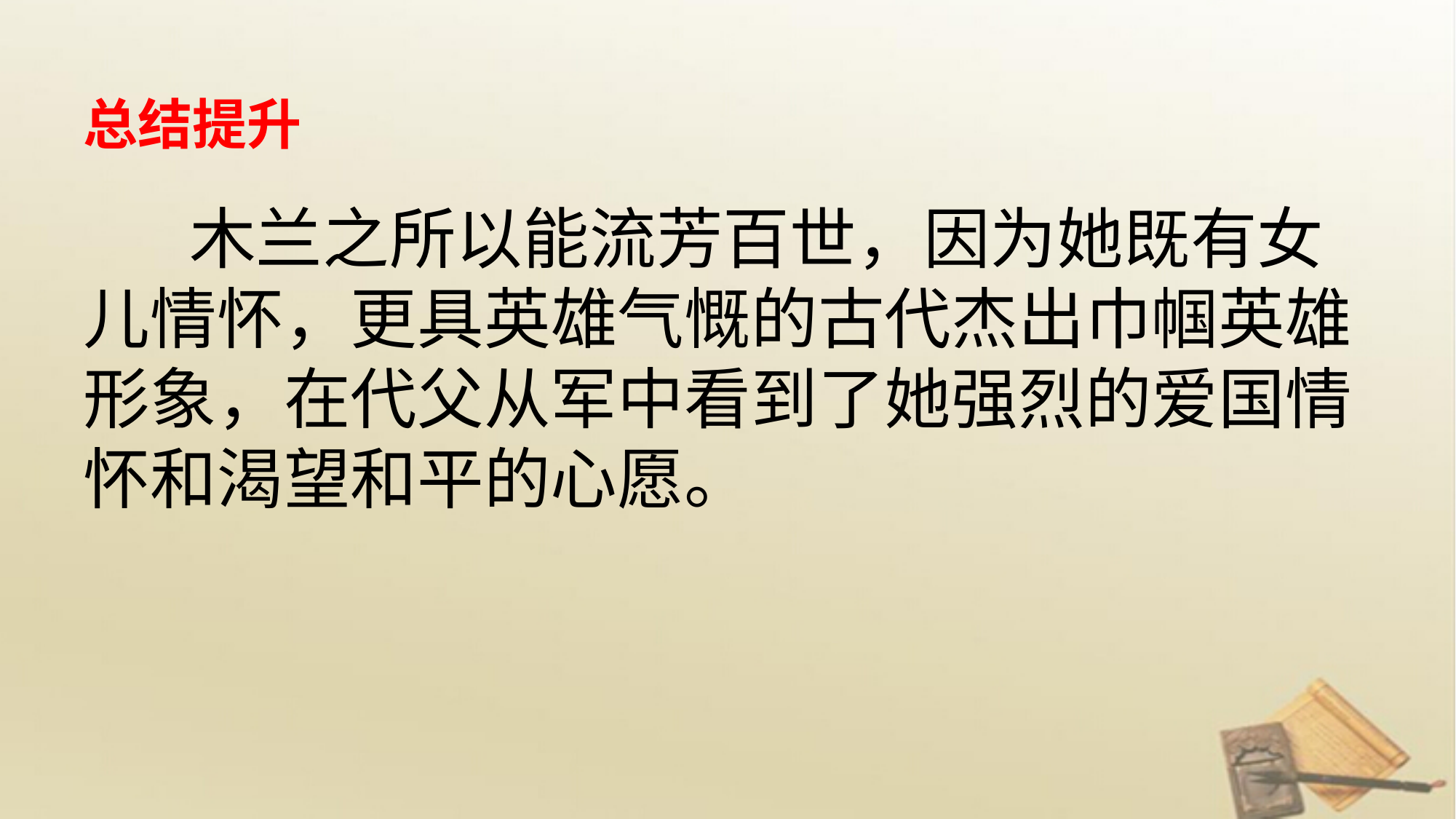

# 总结提升
      木兰之所以能流芳百世，因为她既有女儿情怀，更具英雄气慨的古代杰出巾帼英雄形象，在代父从军中看到了她强烈的爱国情怀和渴望和平的心愿。